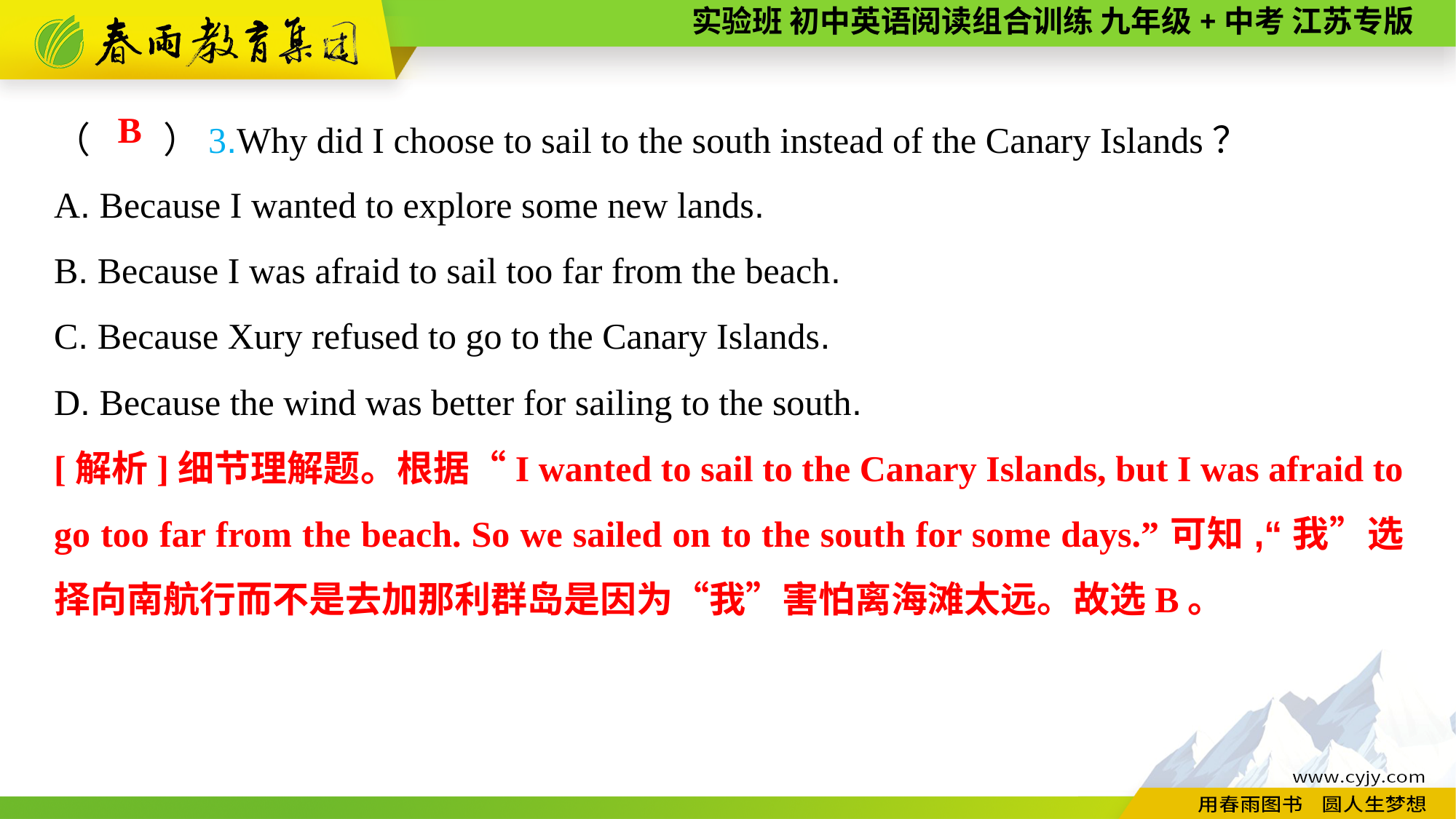

（　　）3.Why did I choose to sail to the south instead of the Canary Islands？
A. Because I wanted to explore some new lands.
B. Because I was afraid to sail too far from the beach.
C. Because Xury refused to go to the Canary Islands.
D. Because the wind was better for sailing to the south.
B
[解析]细节理解题。根据“I wanted to sail to the Canary Islands, but I was afraid to go too far from the beach. So we sailed on to the south for some days.”可知,“我”选择向南航行而不是去加那利群岛是因为“我”害怕离海滩太远。故选B。